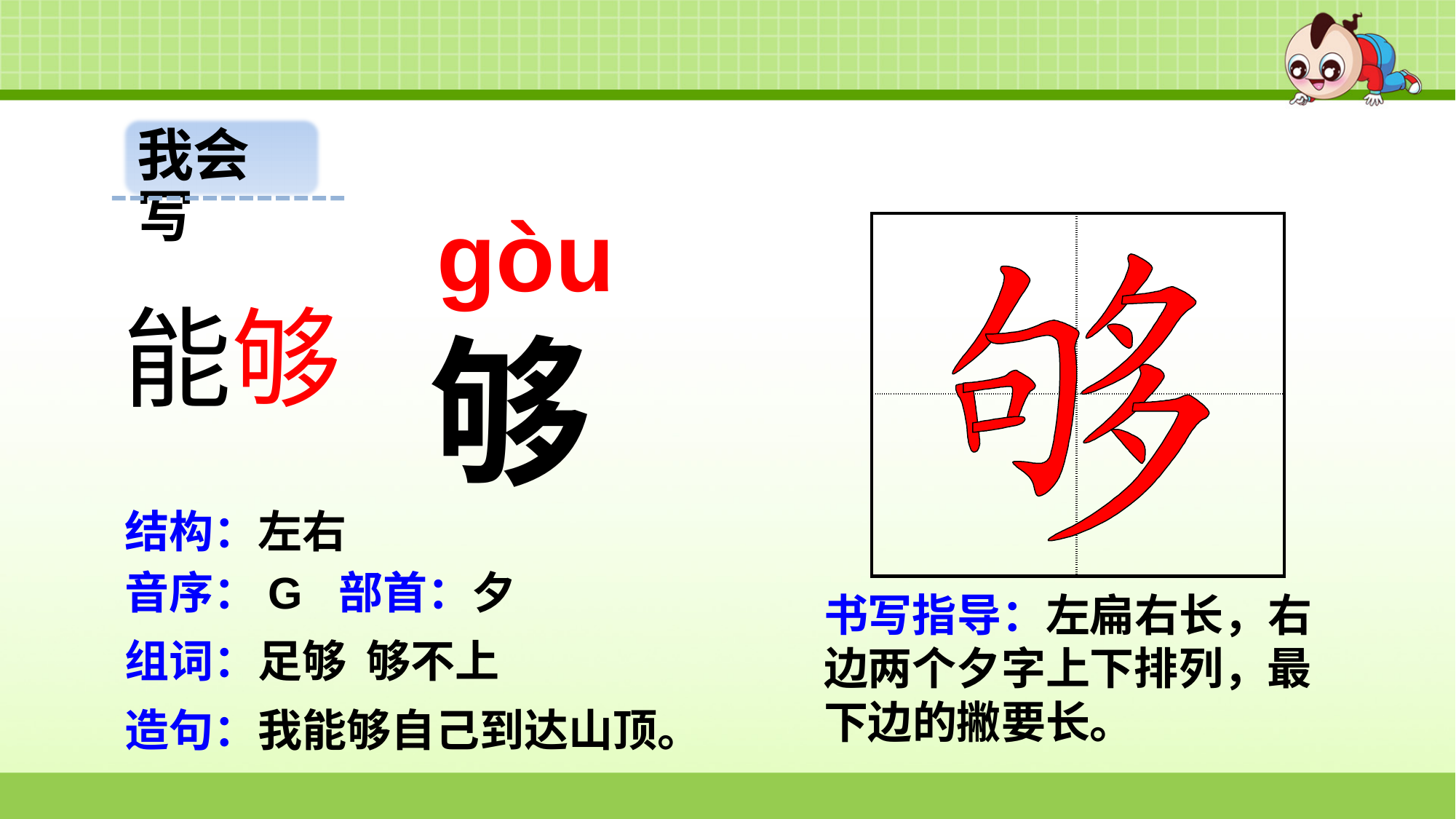

我会写

gòu
|  |  |
| --- | --- |
|  |  |

能够

够

结构：左右
音序：G  部首：夕
书写指导：左扁右长，右边两个夕字上下排列，最下边的撇要长。
组词：足够  够不上
造句：我能够自己到达山顶。